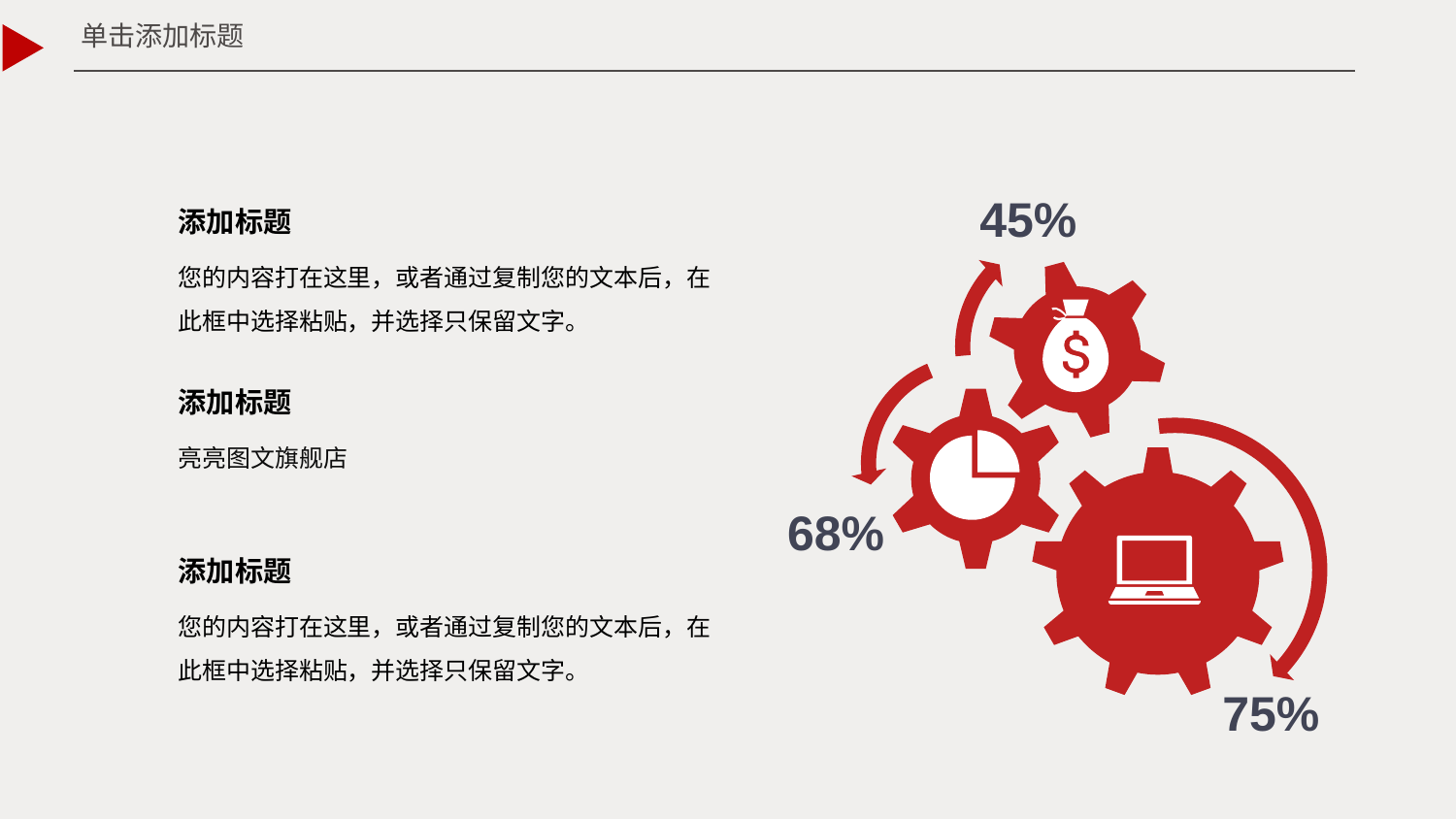

单击添加标题

45%
添加标题
您的内容打在这里，或者通过复制您的文本后，在此框中选择粘贴，并选择只保留文字。

添加标题
亮亮图文旗舰店

68%

添加标题
您的内容打在这里，或者通过复制您的文本后，在此框中选择粘贴，并选择只保留文字。
75%